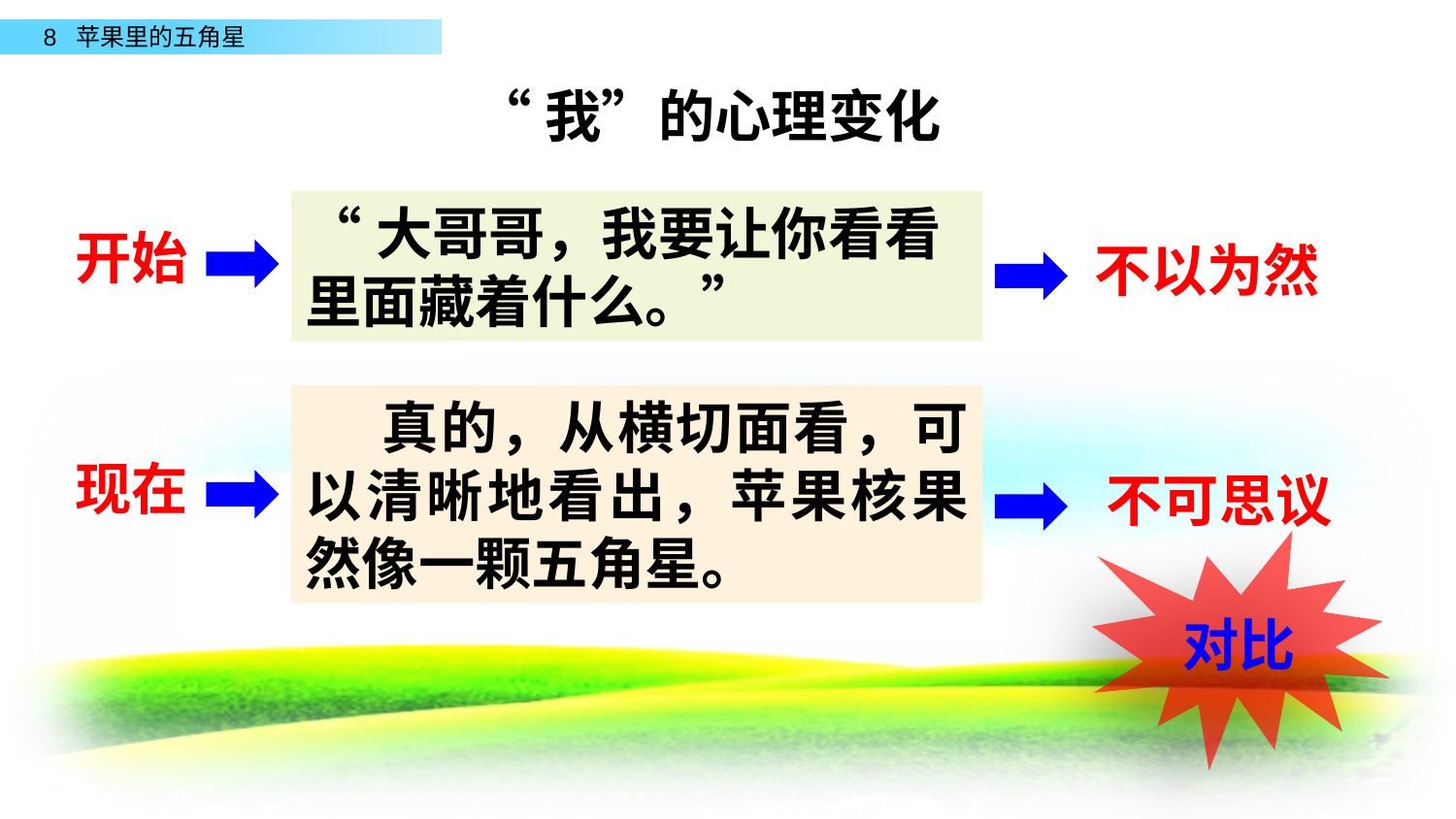

“我”的心理变化
“大哥哥，我要让你看看里面藏着什么。”
开始
不以为然

    真的，从横切面看，可以清晰地看出，苹果核果然像一颗五角星。
现在
不可思议

对比